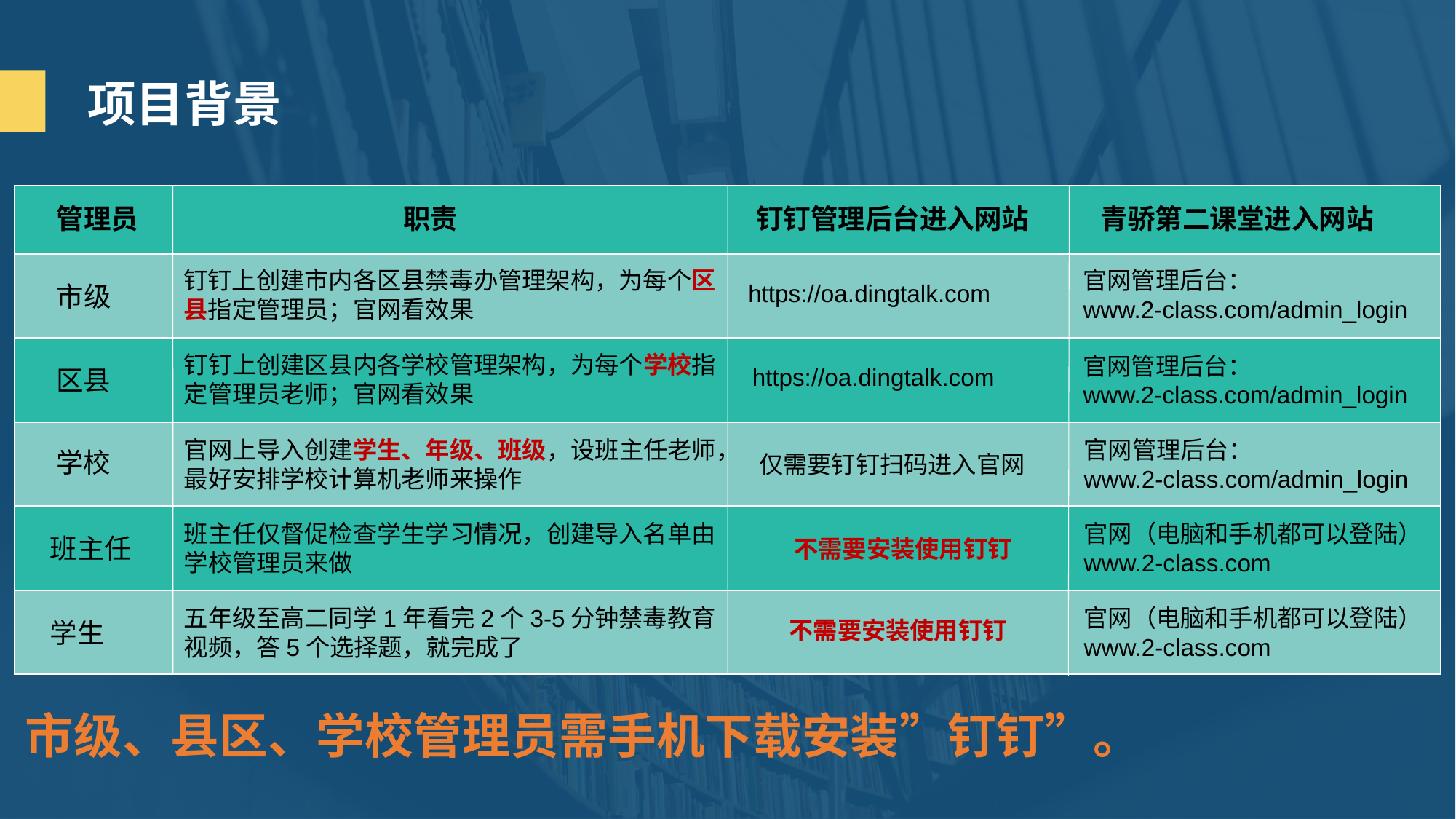

项目背景

职责
青骄第二课堂进入网站
管理员
钉钉管理后台进入网站
钉钉上创建市内各区县禁毒办管理架构，为每个区县指定管理员；官网看效果
官网管理后台：
www.2-class.com/admin_login
https://oa.dingtalk.com
市级
钉钉上创建区县内各学校管理架构，为每个学校指定管理员老师；官网看效果
官网管理后台：
www.2-class.com/admin_login
https://oa.dingtalk.com
区县
官网上导入创建学生、年级、班级，设班主任老师，最好安排学校计算机老师来操作
官网管理后台：
www.2-class.com/admin_login
学校
仅需要钉钉扫码进入官网
班主任仅督促检查学生学习情况，创建导入名单由学校管理员来做
官网（电脑和手机都可以登陆）
www.2-class.com
班主任
不需要安装使用钉钉
五年级至高二同学1年看完2个3-5分钟禁毒教育视频，答5个选择题，就完成了
官网（电脑和手机都可以登陆）
www.2-class.com
学生
不需要安装使用钉钉
市级、县区、学校管理员需手机下载安装”钉钉”。